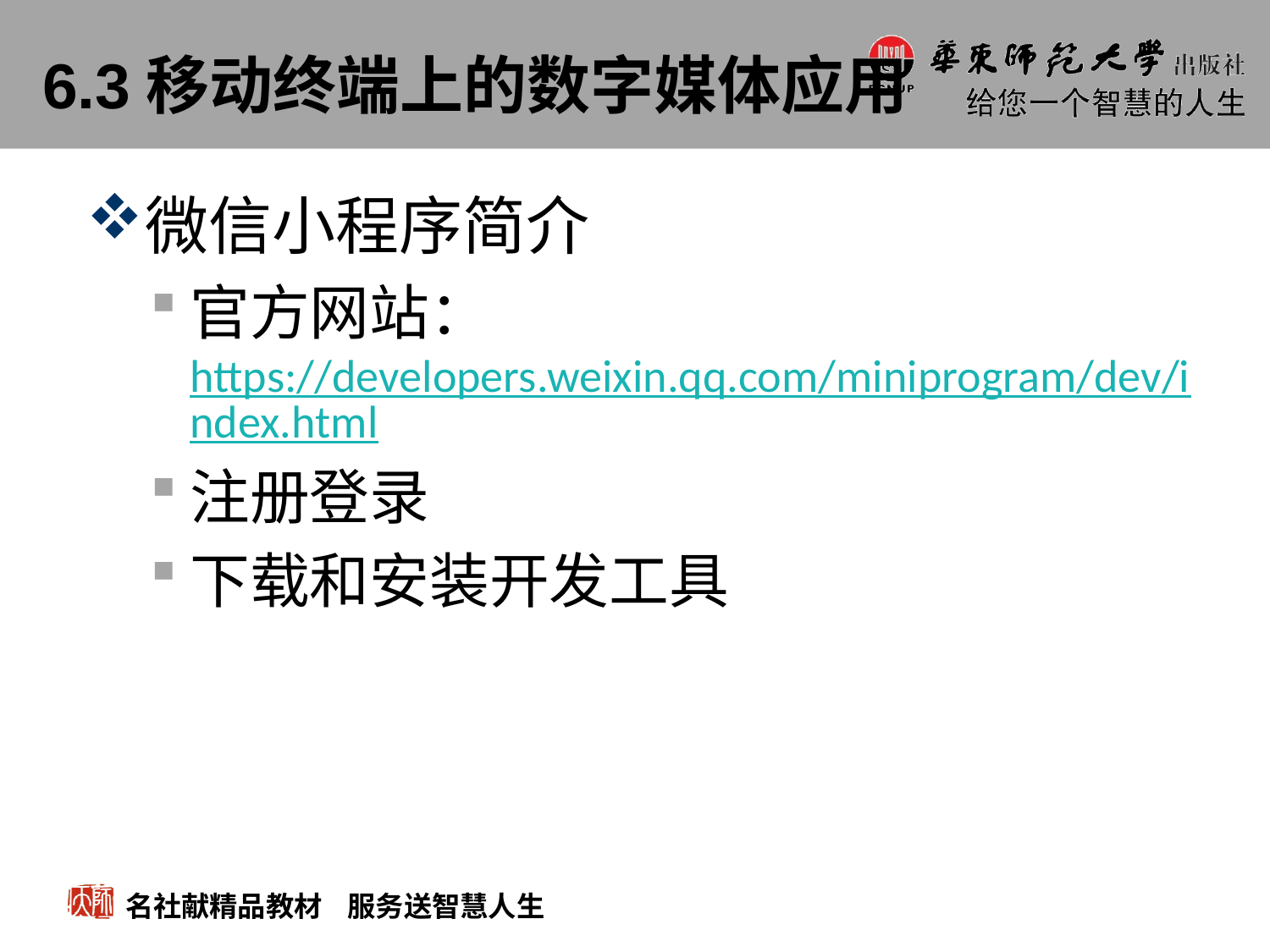

# 6.3移动终端上的数字媒体应用
微信小程序简介
官方网站：https://developers.weixin.qq.com/miniprogram/dev/index.html
注册登录
下载和安装开发工具